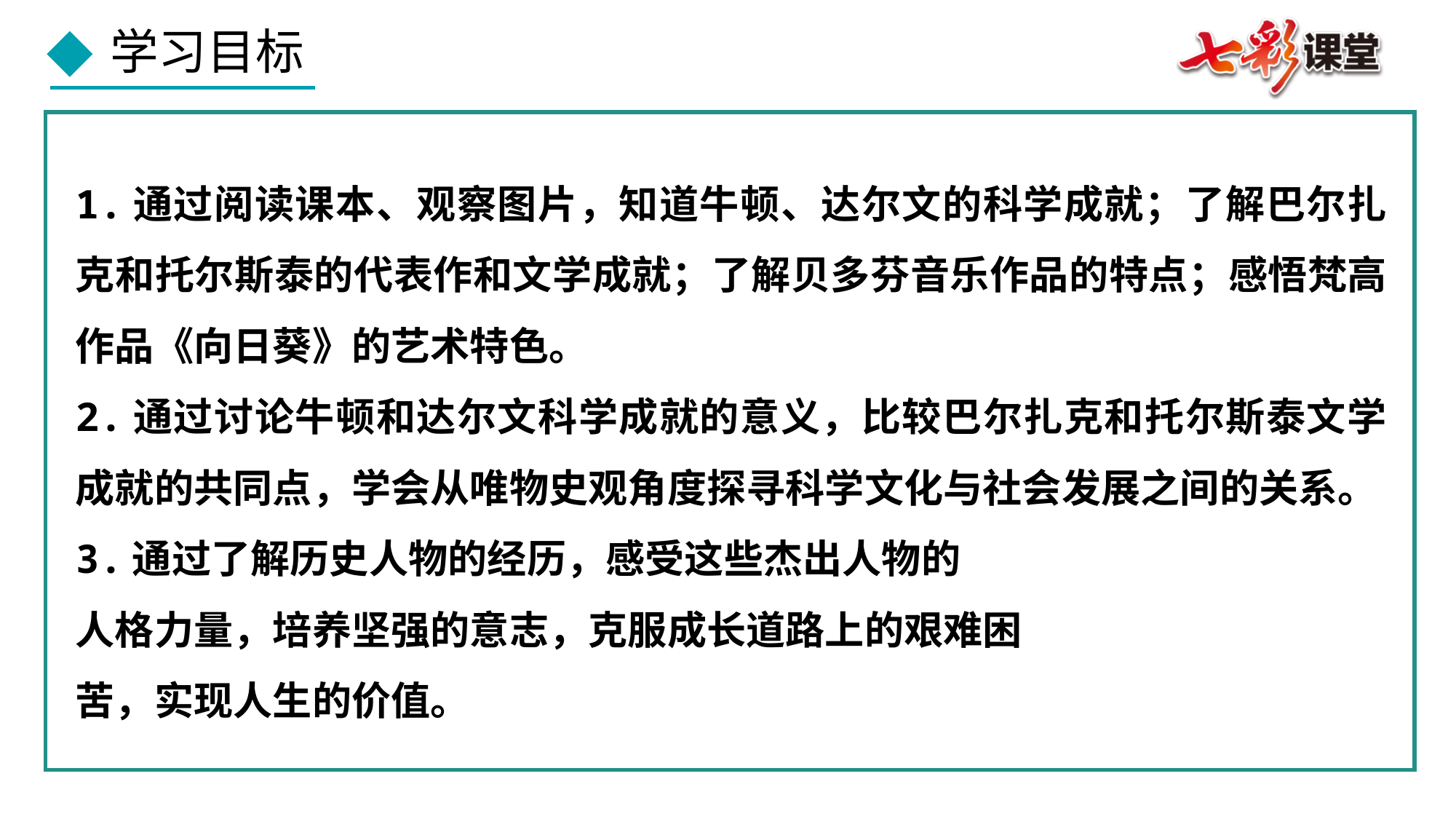

1.通过阅读课本、观察图片，知道牛顿、达尔文的科学成就；了解巴尔扎克和托尔斯泰的代表作和文学成就；了解贝多芬音乐作品的特点；感悟梵高作品《向日葵》的艺术特色。
2.通过讨论牛顿和达尔文科学成就的意义，比较巴尔扎克和托尔斯泰文学成就的共同点，学会从唯物史观角度探寻科学文化与社会发展之间的关系。
3.通过了解历史人物的经历，感受这些杰出人物的
人格力量，培养坚强的意志，克服成长道路上的艰难困
苦，实现人生的价值。